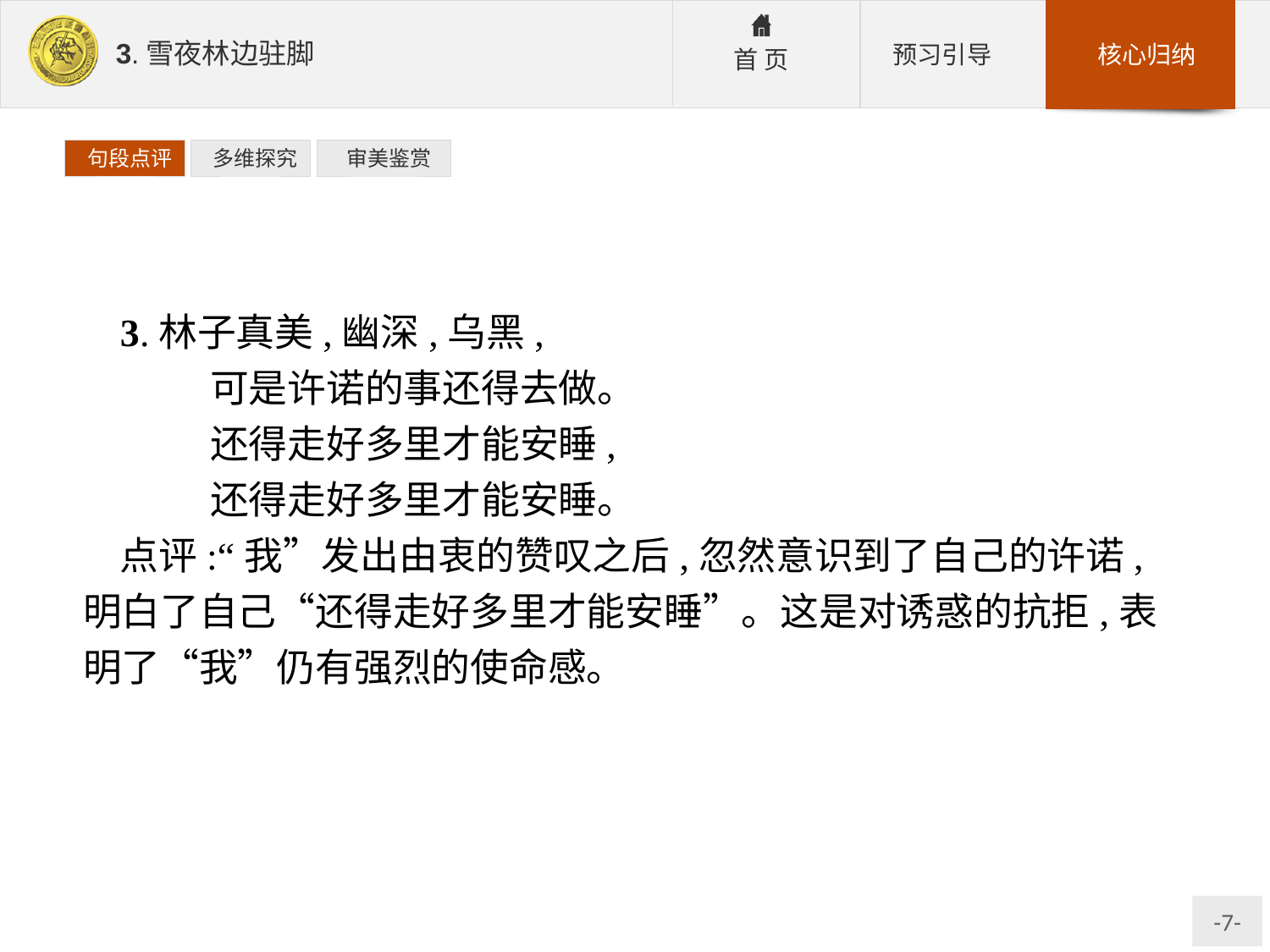

句段点评
 多维探究
 审美鉴赏
3.林子真美,幽深,乌黑,
	可是许诺的事还得去做。
	还得走好多里才能安睡,
	还得走好多里才能安睡。
点评:“我”发出由衷的赞叹之后,忽然意识到了自己的许诺,明白了自己“还得走好多里才能安睡”。这是对诱惑的抗拒,表明了“我”仍有强烈的使命感。